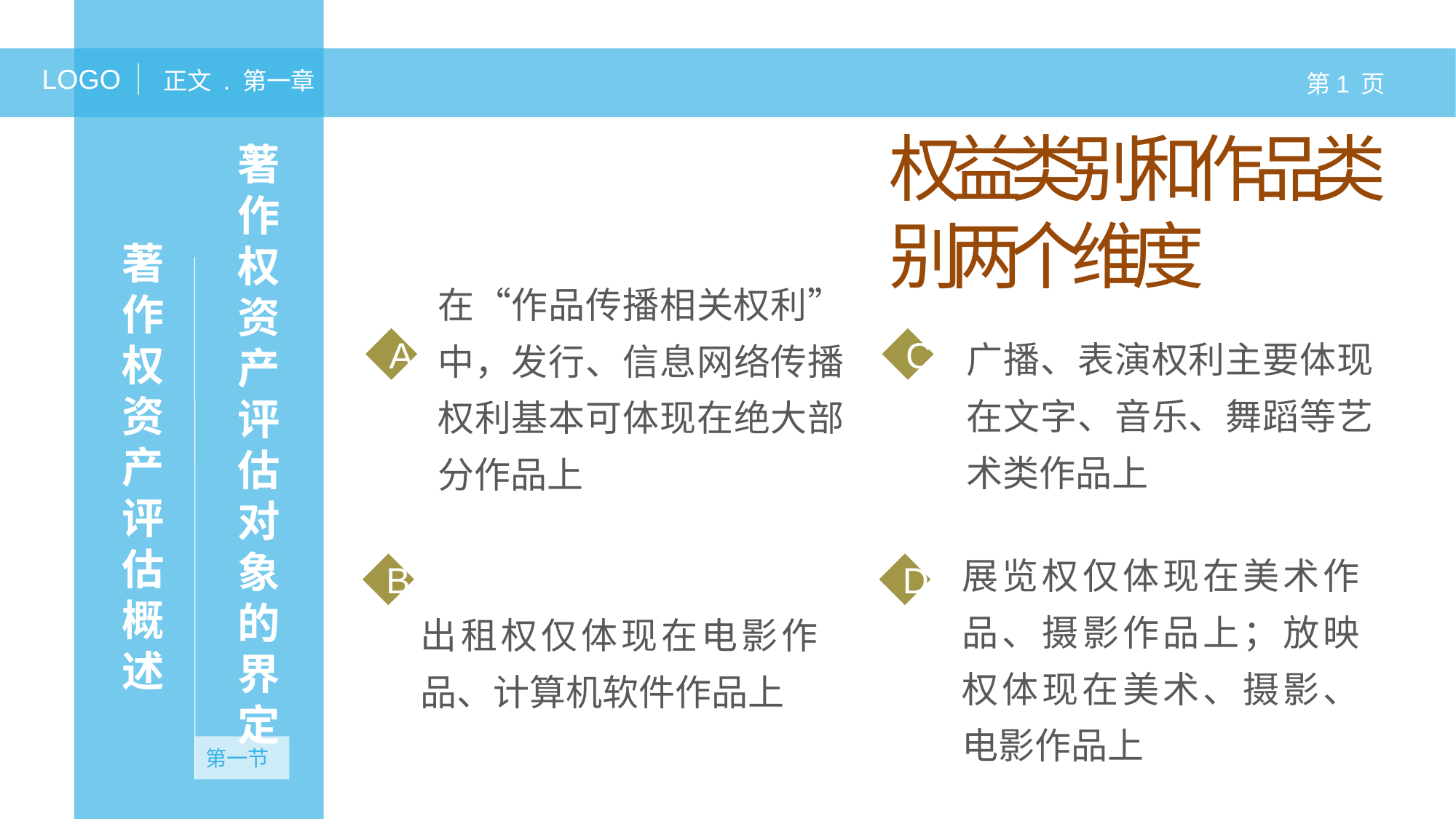

LOGO
正文 . 第一章

第1 页
权益类别和作品类别两个维度
著作权资产评估对象的界定
01
著作权资产评估概述

在“作品传播相关权利”中，发行、信息网络传播权利基本可体现在绝大部分作品上
广播、表演权利主要体现在文字、音乐、舞蹈等艺术类作品上
A
C

展览权仅体现在美术作品、摄影作品上；放映权体现在美术、摄影、电影作品上
B
D
出租权仅体现在电影作品、计算机软件作品上
第一节